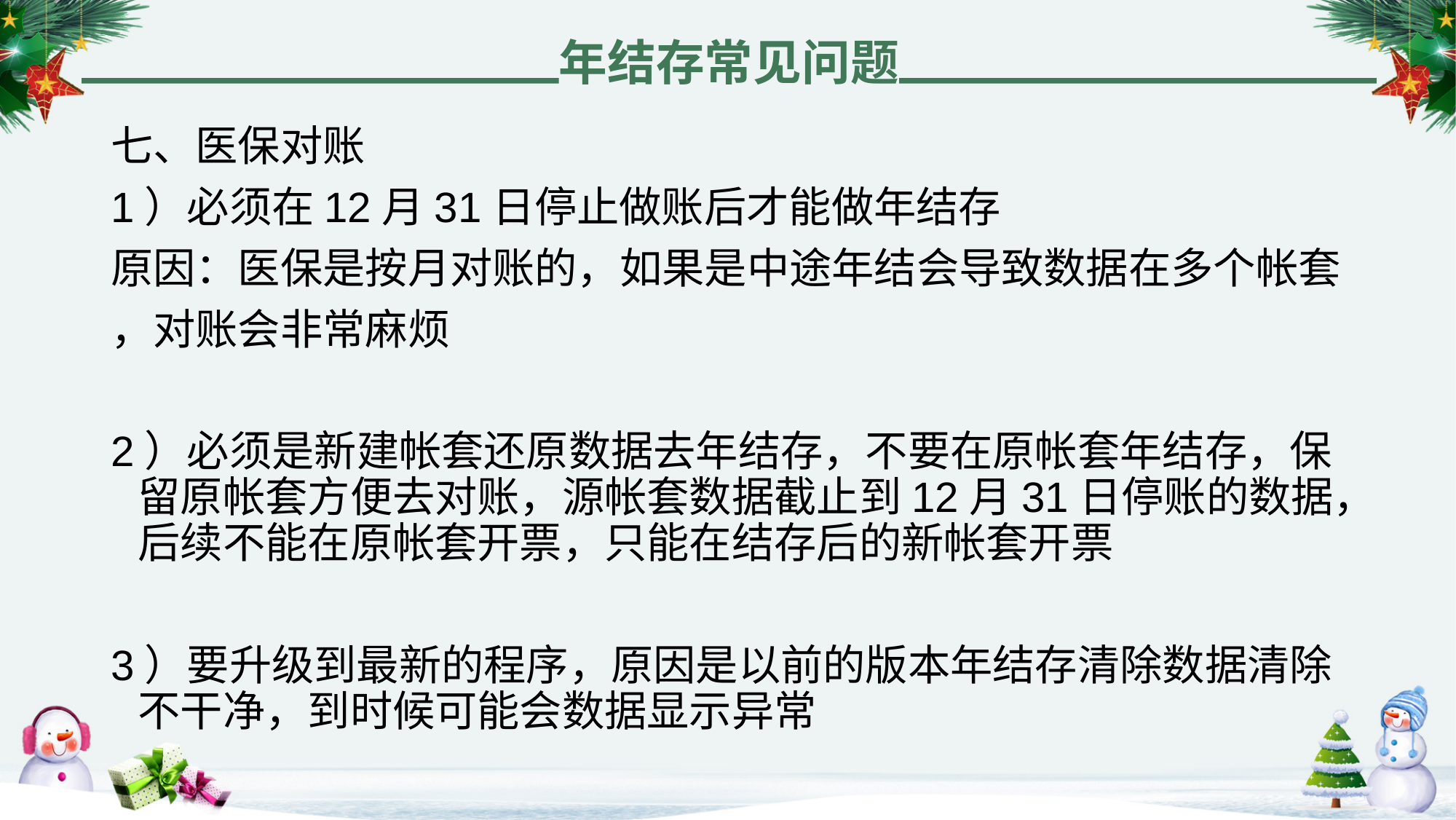

年结存常见问题

七、医保对账
1）必须在12月31日停止做账后才能做年结存
原因：医保是按月对账的，如果是中途年结会导致数据在多个帐套
，对账会非常麻烦

2）必须是新建帐套还原数据去年结存，不要在原帐套年结存，保留原帐套方便去对账，源帐套数据截止到12月31日停账的数据，后续不能在原帐套开票，只能在结存后的新帐套开票

3）要升级到最新的程序，原因是以前的版本年结存清除数据清除不干净，到时候可能会数据显示异常